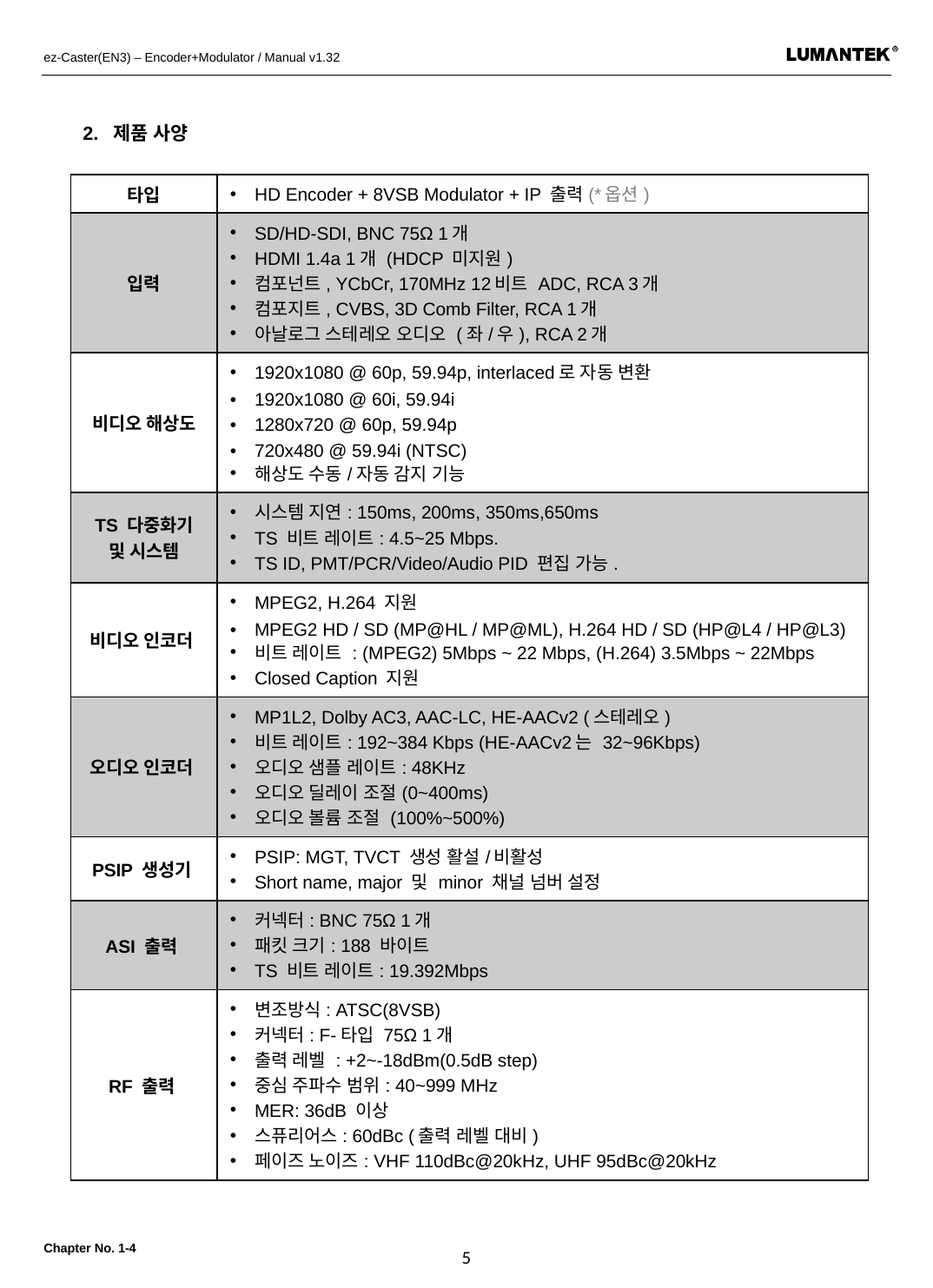

2.  제품 사양
| 타입 | HD Encoder + 8VSB Modulator + IP 출력(\*옵션) |
| --- | --- |
| 입력 | SD/HD-SDI, BNC 75Ω 1개 HDMI 1.4a 1개 (HDCP 미지원) 컴포넌트, YCbCr, 170MHz 12비트 ADC, RCA 3개 컴포지트, CVBS, 3D Comb Filter, RCA 1개 아날로그 스테레오 오디오 (좌/우), RCA 2개 |
| 비디오 해상도 | 1920x1080 @ 60p, 59.94p, interlaced로 자동 변환 1920x1080 @ 60i, 59.94i 1280x720 @ 60p, 59.94p 720x480 @ 59.94i (NTSC) 해상도 수동/자동 감지 기능 |
| TS 다중화기 및 시스템 | 시스템 지연: 150ms, 200ms, 350ms,650ms TS 비트 레이트: 4.5~25 Mbps. TS ID, PMT/PCR/Video/Audio PID 편집 가능. |
| 비디오 인코더 | MPEG2, H.264 지원 MPEG2 HD / SD (MP@HL / MP@ML), H.264 HD / SD (HP@L4 / HP@L3) 비트 레이트 : (MPEG2) 5Mbps ~ 22 Mbps, (H.264) 3.5Mbps ~ 22Mbps Closed Caption 지원 |
| 오디오 인코더 | MP1L2, Dolby AC3, AAC-LC, HE-AACv2 (스테레오) 비트 레이트: 192~384 Kbps (HE-AACv2는 32~96Kbps) 오디오 샘플 레이트: 48KHz 오디오 딜레이 조절(0~400ms) 오디오 볼륨 조절 (100%~500%) |
| PSIP 생성기 | PSIP: MGT, TVCT 생성 활설/비활성 Short name, major 및 minor 채널 넘버 설정 |
| ASI 출력 | 커넥터: BNC 75Ω 1개 패킷 크기: 188 바이트 TS 비트 레이트: 19.392Mbps |
| RF 출력 | 변조방식: ATSC(8VSB) 커넥터: F-타입 75Ω 1개 출력 레벨 : +2~-18dBm(0.5dB step) 중심 주파수 범위: 40~999 MHz MER: 36dB 이상 스퓨리어스: 60dBc (출력 레벨 대비) 페이즈 노이즈: VHF 110dBc@20kHz, UHF 95dBc@20kHz |
5